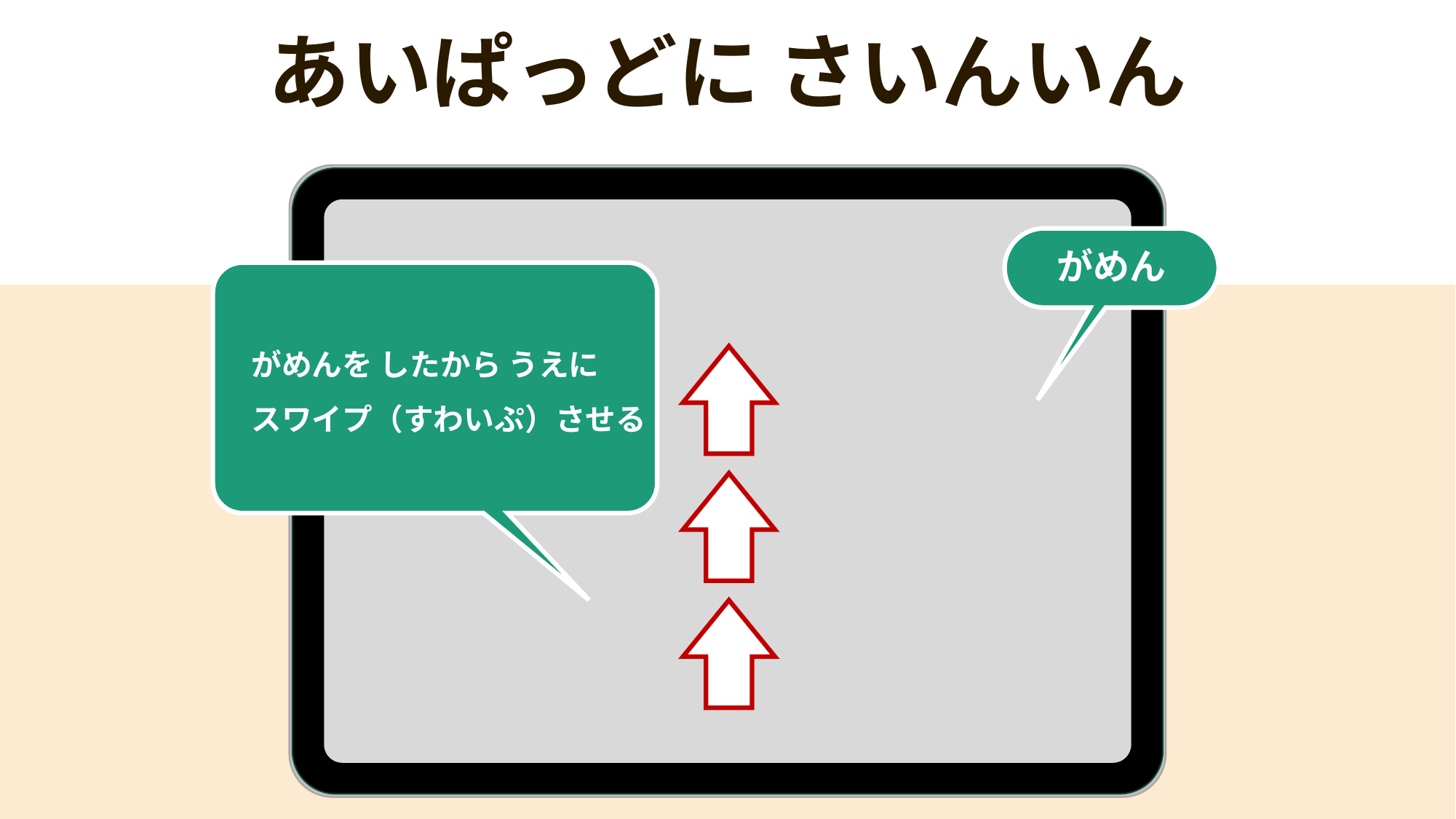

あいぱっどに さいんいん

がめん

がめんを したから うえに
スワイプ（すわいぷ）させる